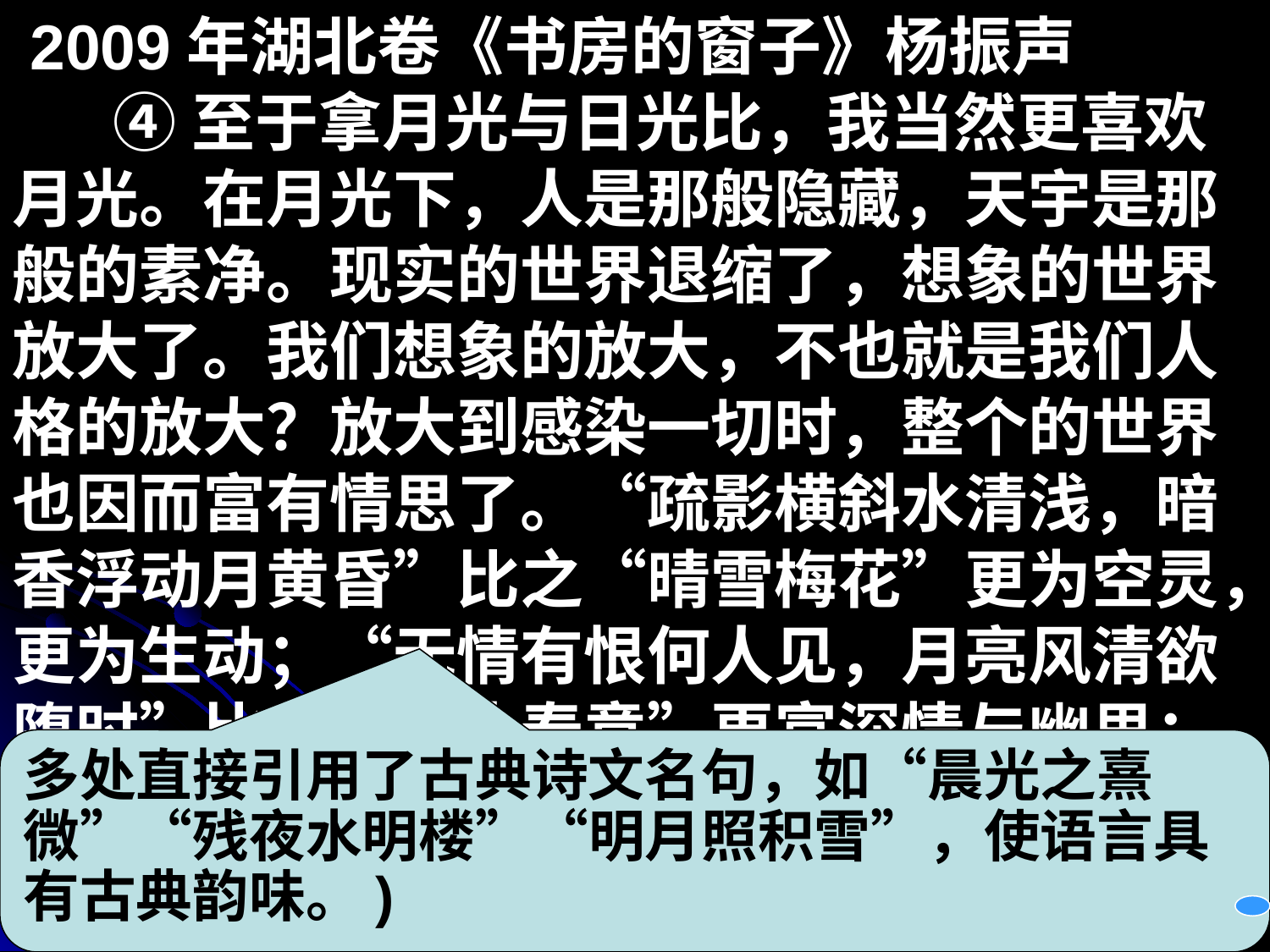

2009年湖北卷《书房的窗子》杨振声
       ④至于拿月光与日光比，我当然更喜欢月光。在月光下，人是那般隐藏，天宇是那般的素净。现实的世界退缩了，想象的世界放大了。我们想象的放大，不也就是我们人格的放大？放大到感染一切时，整个的世界也因而富有情思了。“疏影横斜水清浅，暗香浮动月黄昏”比之“晴雪梅花”更为空灵，更为生动；“无情有恨何人见，月亮风清欲堕时”比之“枝头春意”更富深情与幽思；而“宿妆残粉未明天，总立昭阳花树边”也比“水晶帘下看梳头”更动人怜惜之情。
多处直接引用了古典诗文名句，如“晨光之熹微”“残夜水明楼”“明月照积雪”，使语言具有古典韵味。)